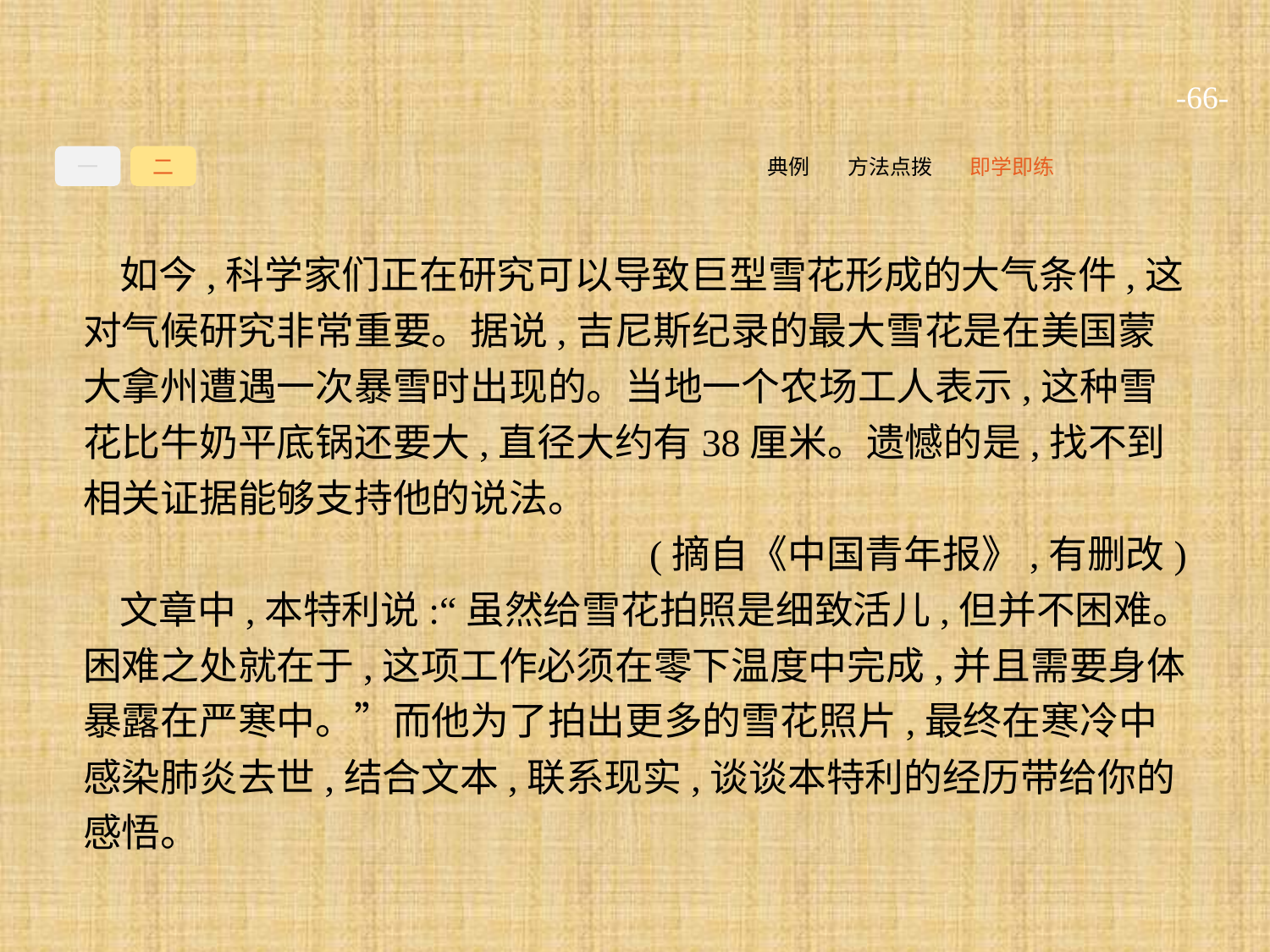

-66-
一
二
即学即练
方法点拨
典例
如今,科学家们正在研究可以导致巨型雪花形成的大气条件,这对气候研究非常重要。据说,吉尼斯纪录的最大雪花是在美国蒙大拿州遭遇一次暴雪时出现的。当地一个农场工人表示,这种雪花比牛奶平底锅还要大,直径大约有38厘米。遗憾的是,找不到相关证据能够支持他的说法。
(摘自《中国青年报》,有删改)
文章中,本特利说:“虽然给雪花拍照是细致活儿,但并不困难。困难之处就在于,这项工作必须在零下温度中完成,并且需要身体暴露在严寒中。”而他为了拍出更多的雪花照片,最终在寒冷中感染肺炎去世,结合文本,联系现实,谈谈本特利的经历带给你的感悟。